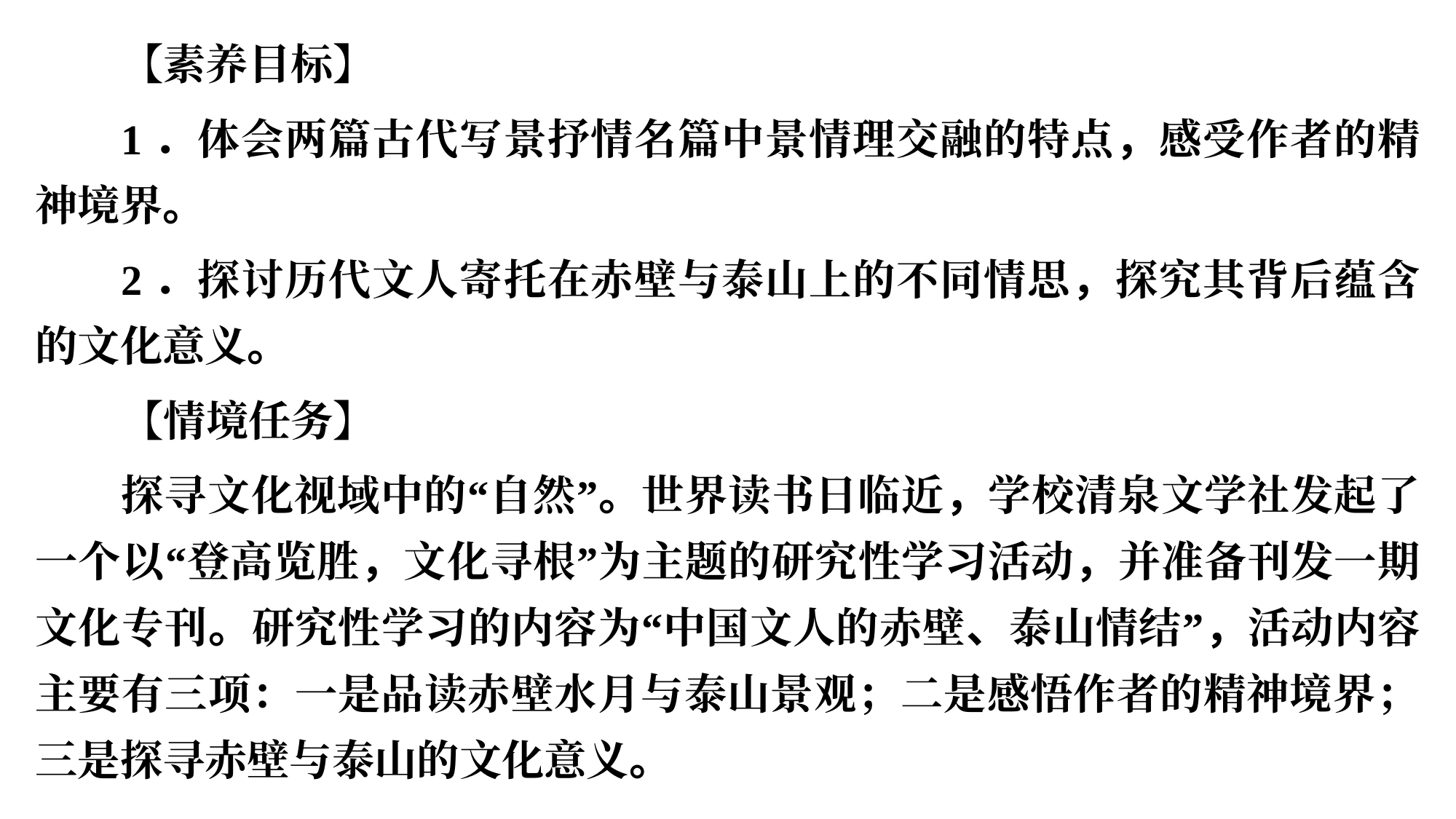

【素养目标】
1．体会两篇古代写景抒情名篇中景情理交融的特点，感受作者的精神境界。
2．探讨历代文人寄托在赤壁与泰山上的不同情思，探究其背后蕴含的文化意义。
【情境任务】
探寻文化视域中的“自然”。世界读书日临近，学校清泉文学社发起了一个以“登高览胜，文化寻根”为主题的研究性学习活动，并准备刊发一期文化专刊。研究性学习的内容为“中国文人的赤壁、泰山情结”，活动内容主要有三项：一是品读赤壁水月与泰山景观；二是感悟作者的精神境界；三是探寻赤壁与泰山的文化意义。